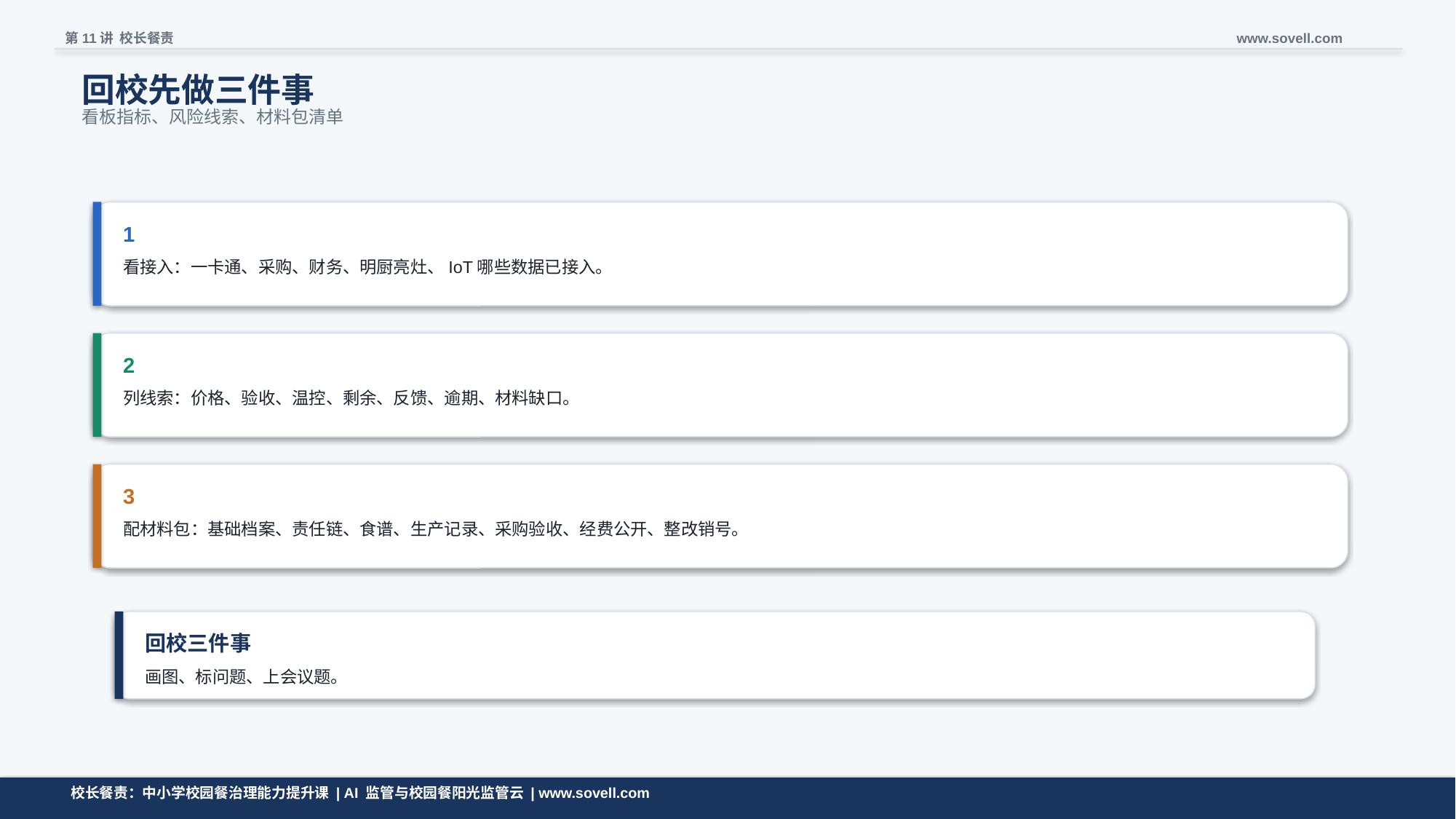

第11讲  校长餐责
www.sovell.com

回校先做三件事
看板指标、风险线索、材料包清单

1
看接入：一卡通、采购、财务、明厨亮灶、IoT哪些数据已接入。

2
列线索：价格、验收、温控、剩余、反馈、逾期、材料缺口。

3
配材料包：基础档案、责任链、食谱、生产记录、采购验收、经费公开、整改销号。

回校三件事
画图、标问题、上会议题。

动作要小，但要能立刻开工。
校长餐责：中小学校园餐治理能力提升课 | AI 监管与校园餐阳光监管云 | www.sovell.com